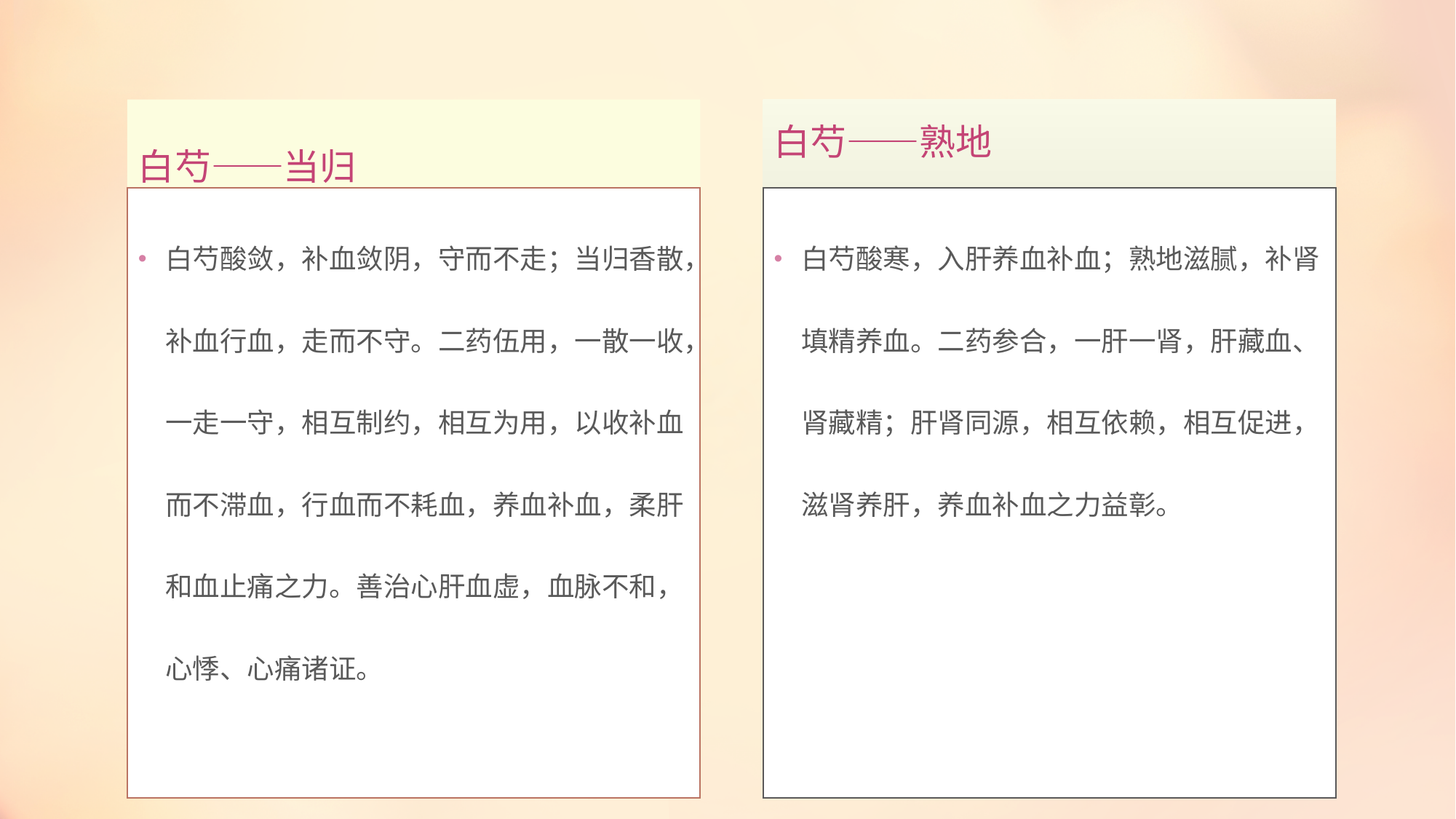

白芍——当归
白芍——熟地
白芍酸敛，补血敛阴，守而不走；当归香散，补血行血，走而不守。二药伍用，一散一收，一走一守，相互制约，相互为用，以收补血而不滞血，行血而不耗血，养血补血，柔肝和血止痛之力。善治心肝血虚，血脉不和，心悸、心痛诸证。

白芍酸寒，入肝养血补血；熟地滋腻，补肾填精养血。二药参合，一肝一肾，肝藏血、肾藏精；肝肾同源，相互依赖，相互促进，滋肾养肝，养血补血之力益彰。